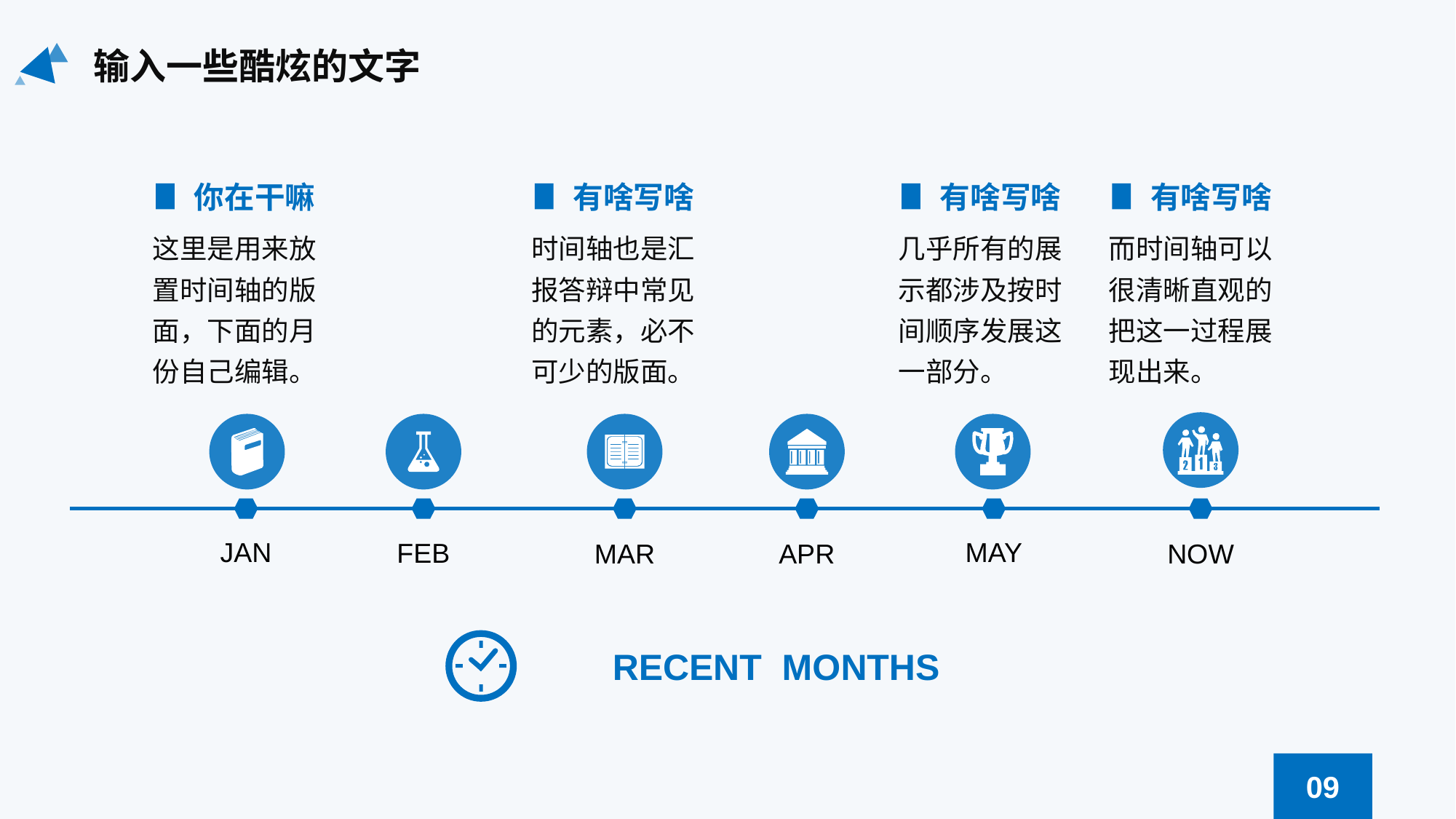

输入一些酷炫的文字

你在干嘛

有啥写啥

有啥写啥

有啥写啥

这里是用来放置时间轴的版面，下面的月份自己编辑。
时间轴也是汇报答辩中常见的元素，必不可少的版面。
几乎所有的展示都涉及按时间顺序发展这一部分。
而时间轴可以很清晰直观的把这一过程展现出来。

JAN
MAY
FEB
MAR
APR
NOW

RECENT  MONTHS

09